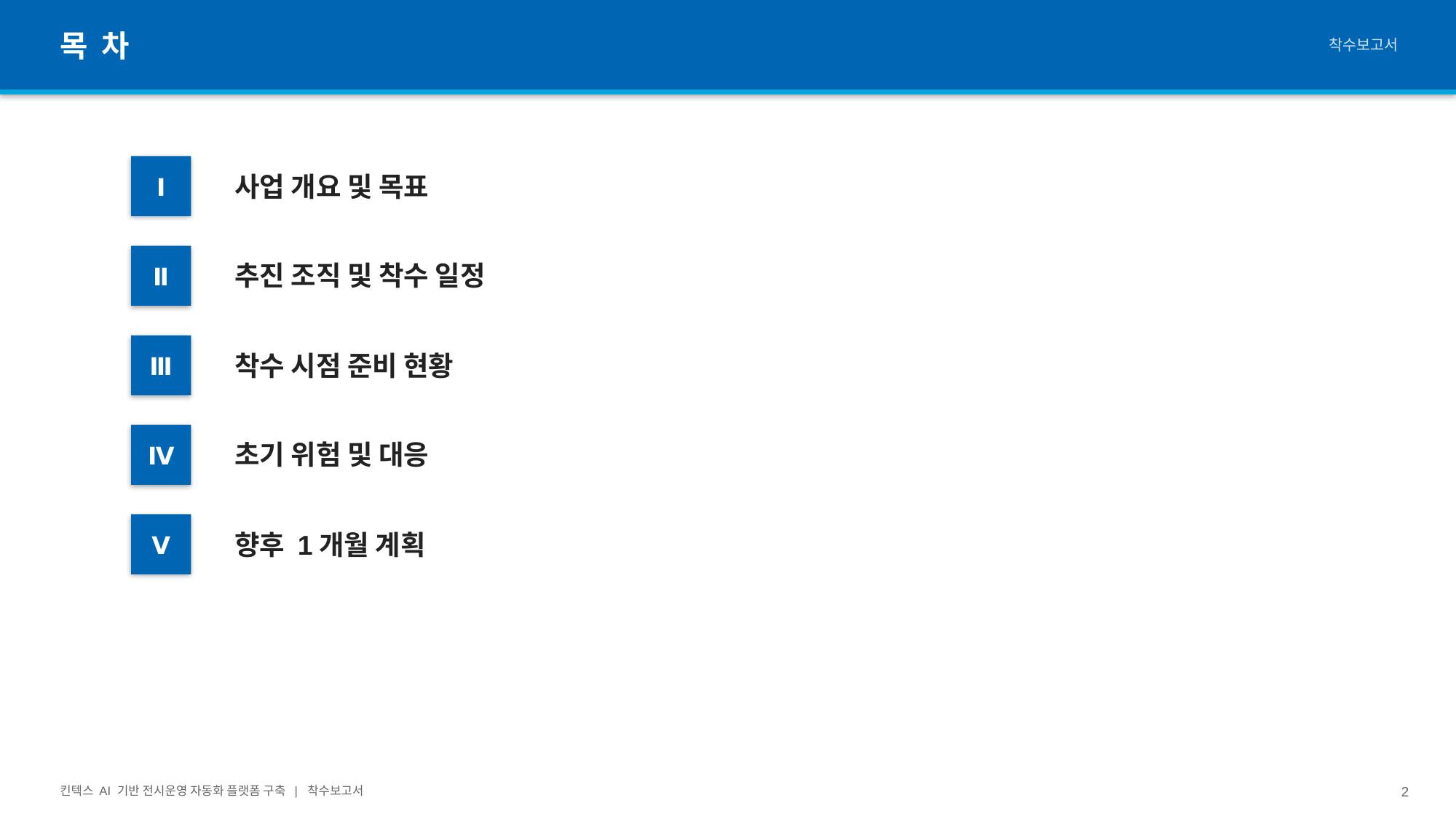

목  차
착수보고서

사업 개요 및 목표

Ⅰ
추진 조직 및 착수 일정

Ⅱ
착수 시점 준비 현황

Ⅲ
초기 위험 및 대응

Ⅳ
향후 1개월 계획

Ⅴ
킨텍스 AI 기반 전시운영 자동화 플랫폼 구축  |  착수보고서
2